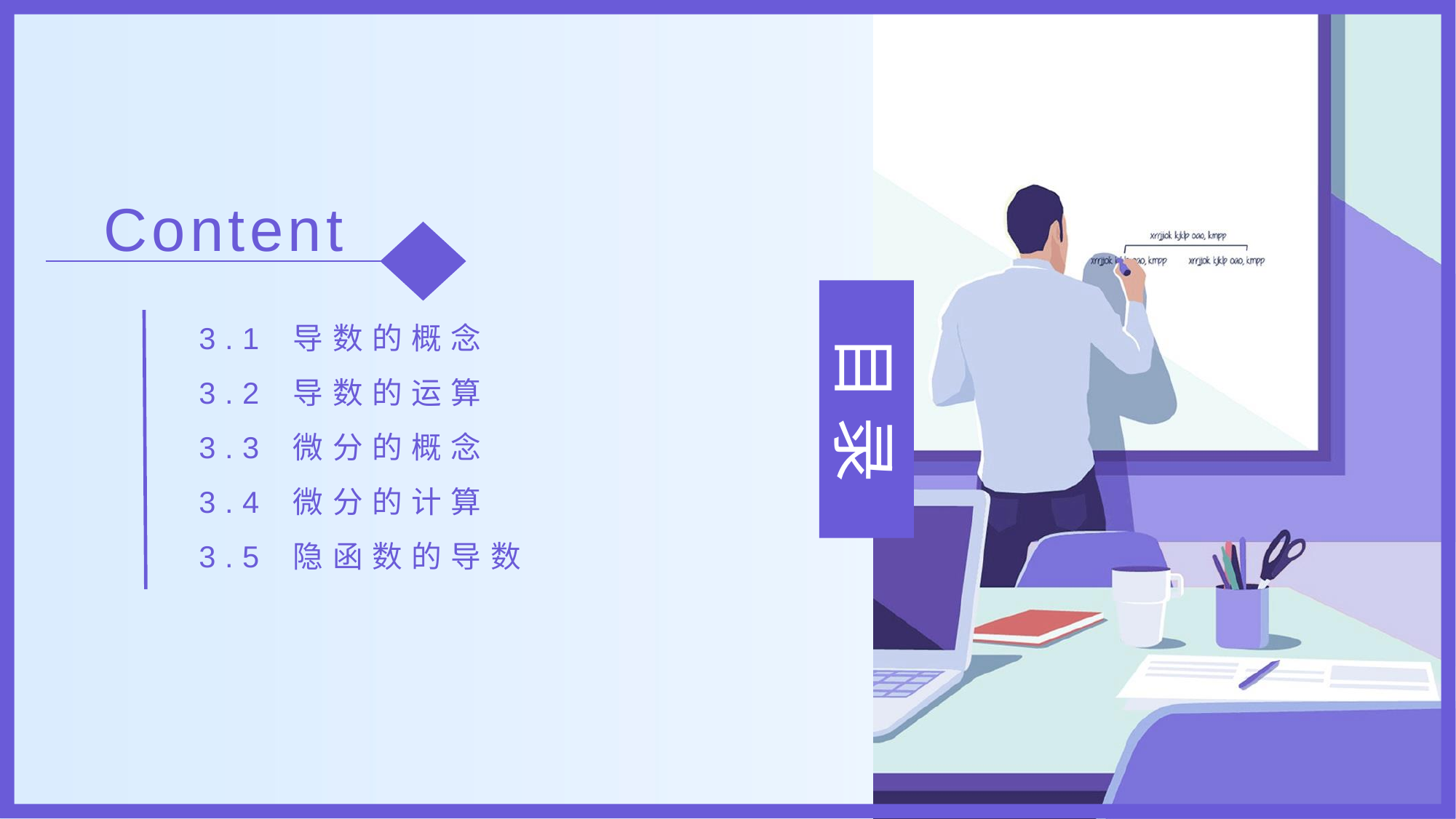

Content

3.1 导数的概念
3.2 导数的运算
3.3 微分的概念
3.4 微分的计算
3.5 隐函数的导数
目 录